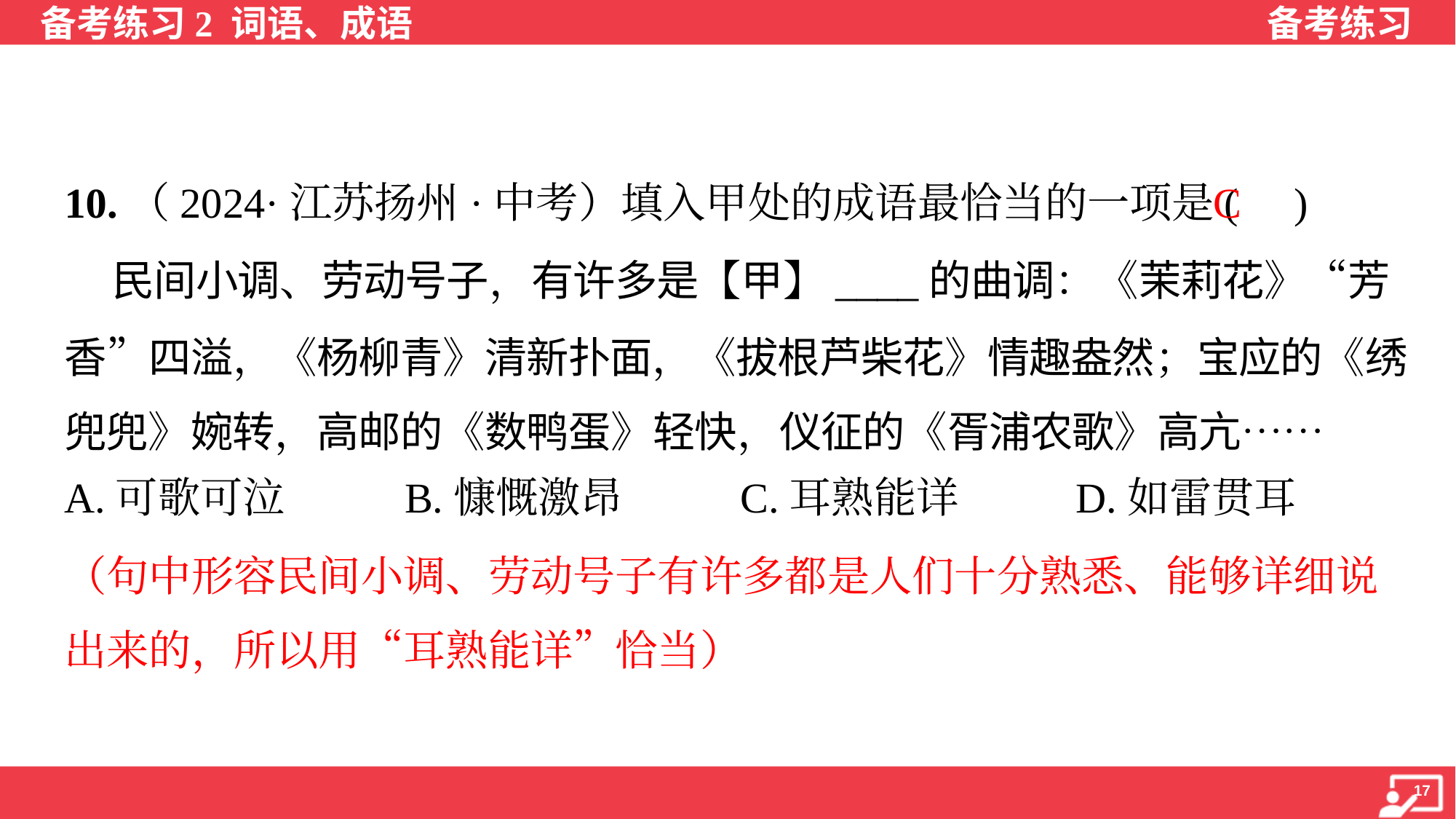

10.（2024·江苏扬州·中考）填入甲处的成语最恰当的一项是(     )
    民间小调、劳动号子，有许多是【甲】____的曲调：《茉莉花》“芳
香”四溢，《杨柳青》清新扑面，《拔根芦柴花》情趣盎然；宝应的《绣
兜兜》婉转，高邮的《数鸭蛋》轻快，仪征的《胥浦农歌》高亢……
C
A.可歌可泣	B.慷慨激昂	C.耳熟能详	D.如雷贯耳
（句中形容民间小调、劳动号子有许多都是人们十分熟悉、能够详细说
出来的，所以用“耳熟能详”恰当）